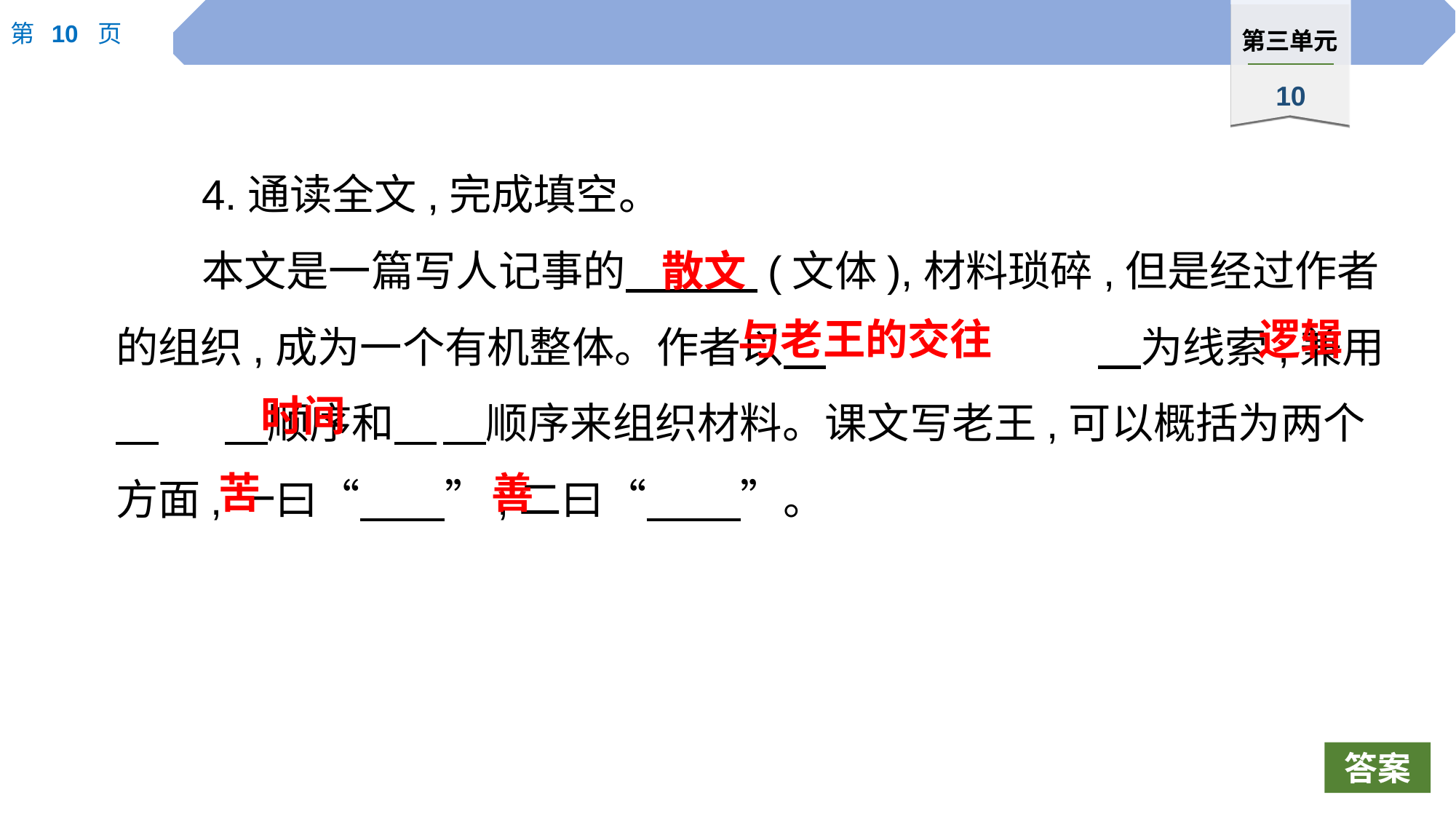

4.通读全文,完成填空。
本文是一篇写人记事的　     　(文体),材料琐碎,但是经过作者的组织,成为一个有机整体。作者以　			　为线索,兼用　	　顺序和　	　顺序来组织材料。课文写老王,可以概括为两个方面,一曰“　　”,二曰“　 　”。
散文
与老王的交往
逻辑
时间
苦
善
答案